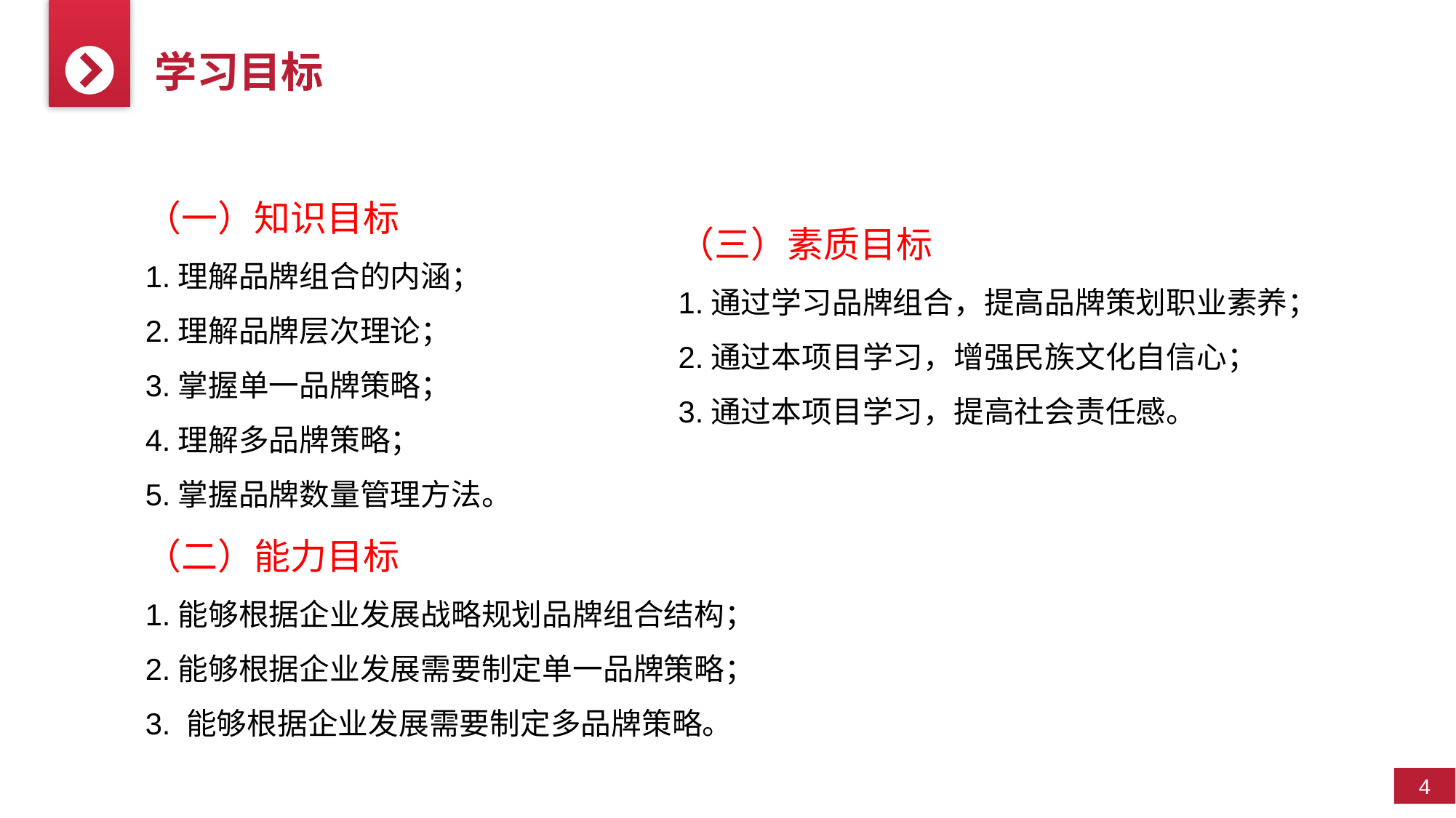

学习目标
（一）知识目标
1.理解品牌组合的内涵；
2.理解品牌层次理论；
3.掌握单一品牌策略；
4.理解多品牌策略；
5.掌握品牌数量管理方法。
（二）能力目标
1.能够根据企业发展战略规划品牌组合结构；
2.能够根据企业发展需要制定单一品牌策略；
3. 能够根据企业发展需要制定多品牌策略。

（三）素质目标
1.通过学习品牌组合，提高品牌策划职业素养；
2.通过本项目学习，增强民族文化自信心；
3.通过本项目学习，提高社会责任感。